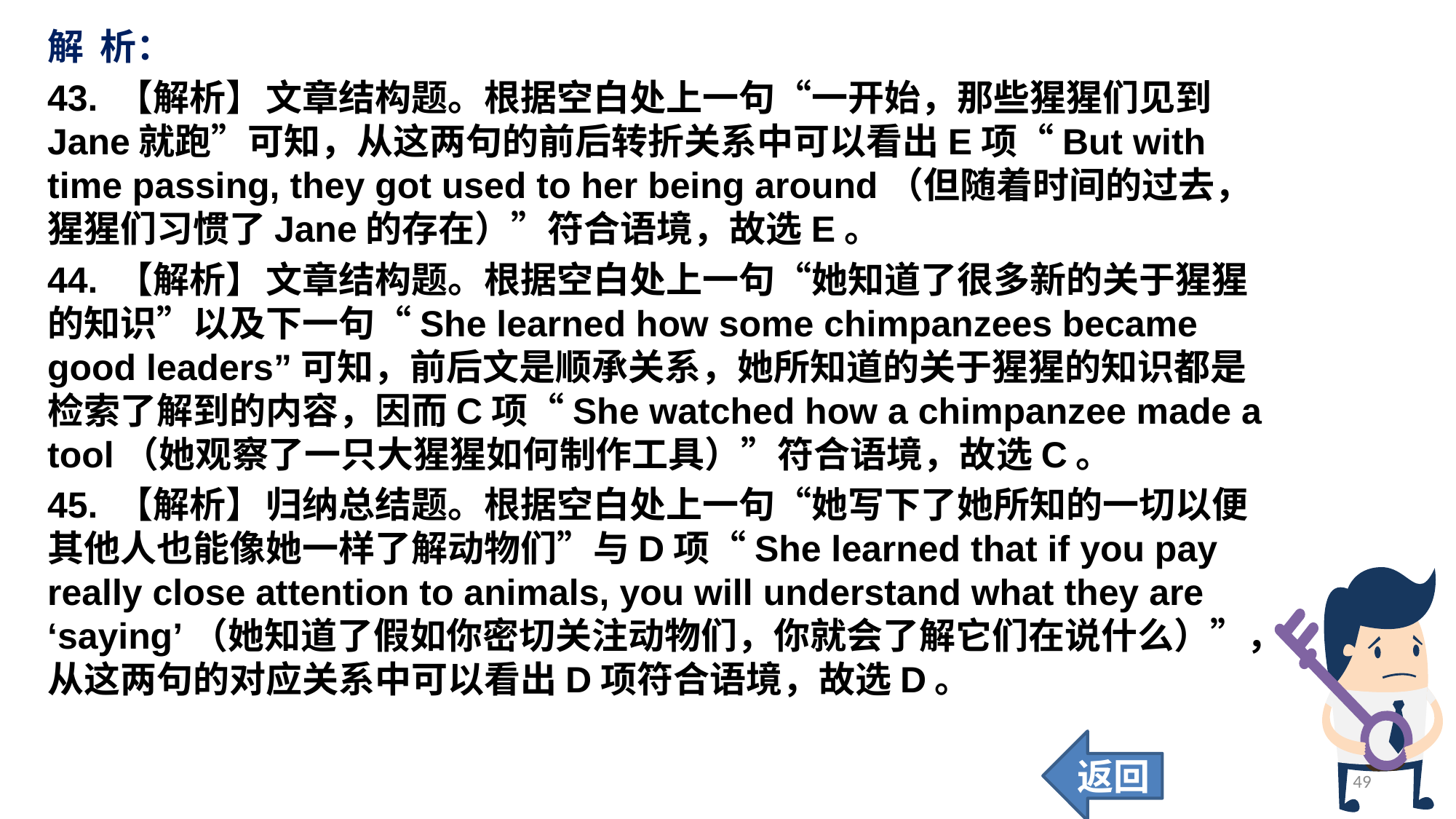

解  析：
43. 【解析】	文章结构题。根据空白处上一句“一开始，那些猩猩们见到Jane就跑”可知，从这两句的前后转折关系中可以看出E项“But with time passing, they got used to her being around（但随着时间的过去，猩猩们习惯了Jane的存在）”符合语境，故选E。
44. 【解析】	文章结构题。根据空白处上一句“她知道了很多新的关于猩猩的知识”以及下一句“She learned how some chimpanzees became good leaders”可知，前后文是顺承关系，她所知道的关于猩猩的知识都是检索了解到的内容，因而C项“She watched how a chimpanzee made a tool（她观察了一只大猩猩如何制作工具）”符合语境，故选C。
45. 【解析】	归纳总结题。根据空白处上一句“她写下了她所知的一切以便其他人也能像她一样了解动物们”与D项“She learned that if you pay really close attention to animals, you will understand what they are ‘saying’（她知道了假如你密切关注动物们，你就会了解它们在说什么）”，从这两句的对应关系中可以看出D项符合语境，故选D。

返回
49